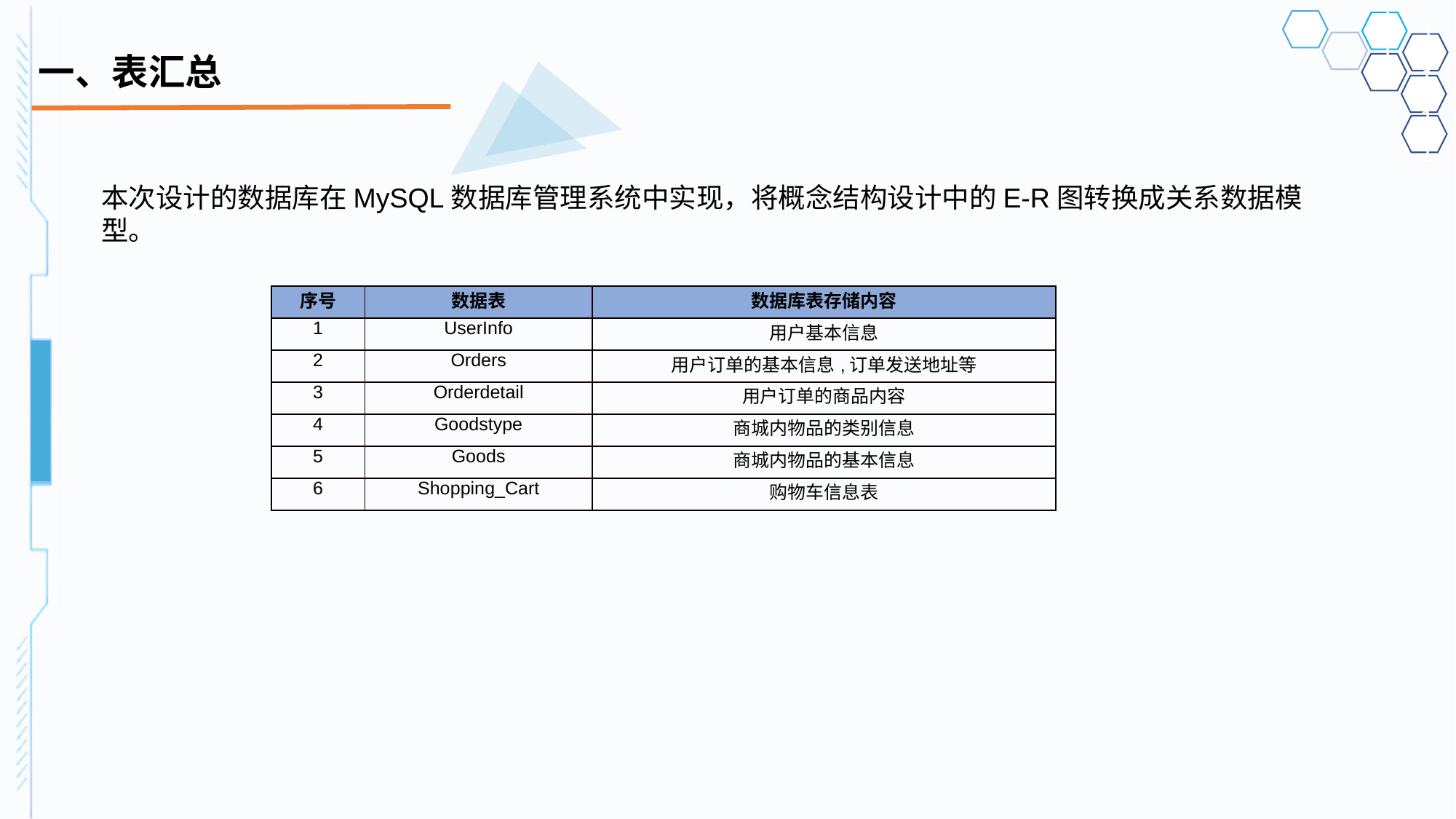

# 一、表汇总

本次设计的数据库在MySQL数据库管理系统中实现，将概念结构设计中的E-R图转换成关系数据模型。
| 序号 | 数据表 | 数据库表存储内容 |
| --- | --- | --- |
| 1 | UserInfo | 用户基本信息 |
| 2 | Orders | 用户订单的基本信息,订单发送地址等 |
| 3 | Orderdetail | 用户订单的商品内容 |
| 4 | Goodstype | 商城内物品的类别信息 |
| 5 | Goods | 商城内物品的基本信息 |
| 6 | Shopping\_Cart | 购物车信息表 |